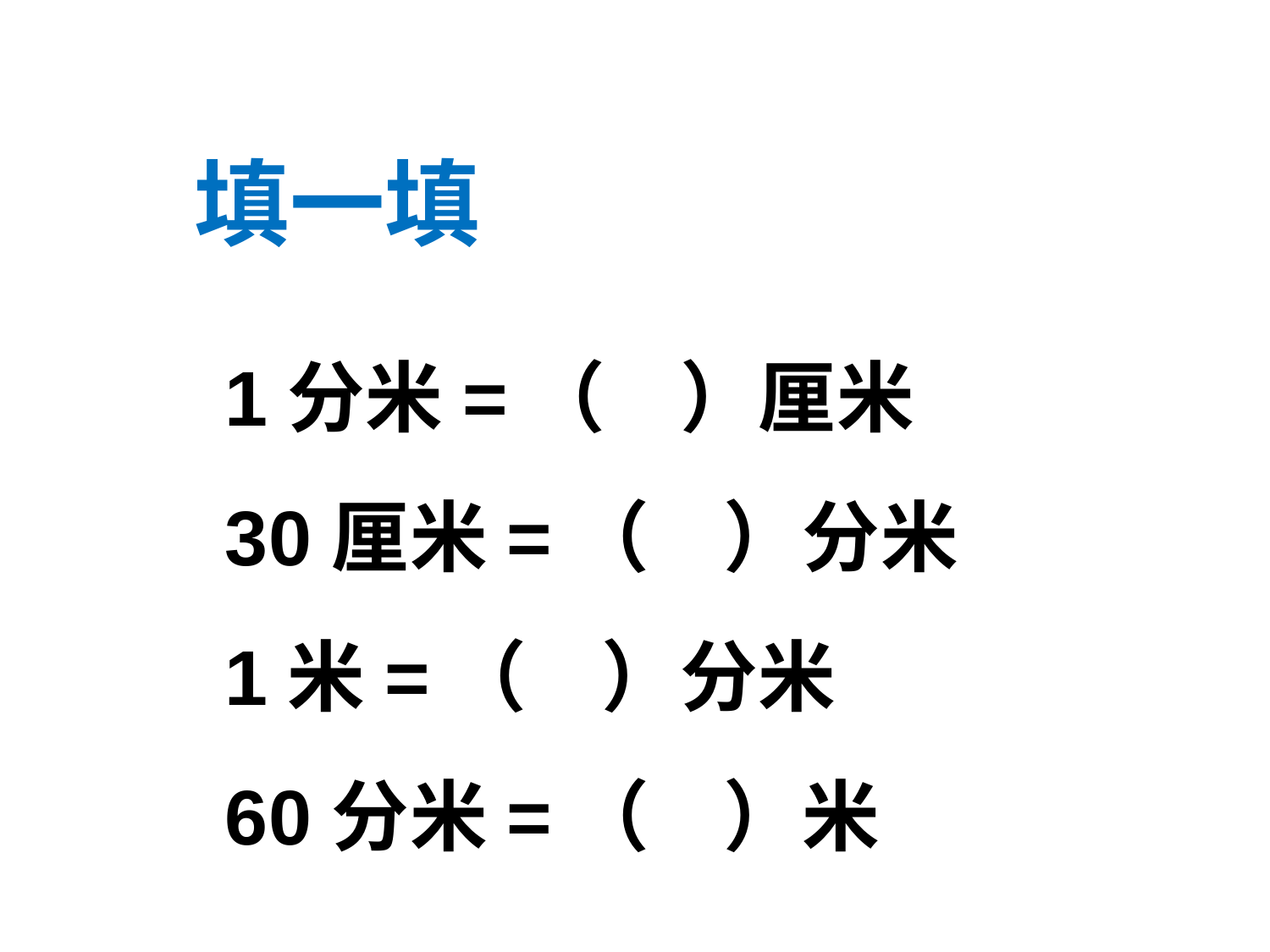

填一填
1分米=（    ）厘米
30厘米=（    ）分米
1米=（    ）分米
60分米=（    ）米